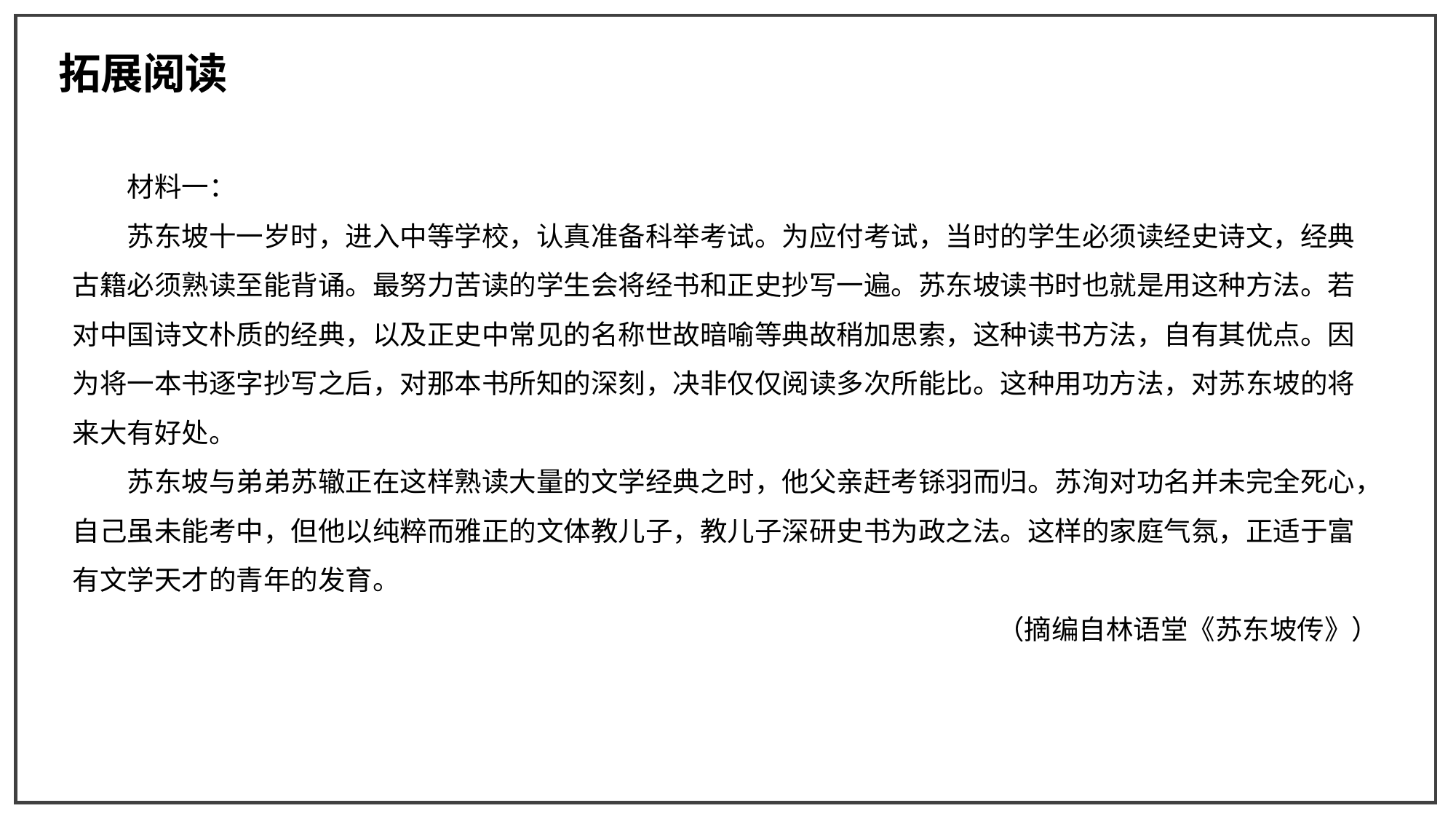

拓展阅读
材料一：
苏东坡十一岁时，进入中等学校，认真准备科举考试。为应付考试，当时的学生必须读经史诗文，经典古籍必须熟读至能背诵。最努力苦读的学生会将经书和正史抄写一遍。苏东坡读书时也就是用这种方法。若对中国诗文朴质的经典，以及正史中常见的名称世故暗喻等典故稍加思索，这种读书方法，自有其优点。因为将一本书逐字抄写之后，对那本书所知的深刻，决非仅仅阅读多次所能比。这种用功方法，对苏东坡的将来大有好处。
苏东坡与弟弟苏辙正在这样熟读大量的文学经典之时，他父亲赶考铩羽而归。苏洵对功名并未完全死心，自己虽未能考中，但他以纯粹而雅正的文体教儿子，教儿子深研史书为政之法。这样的家庭气氛，正适于富有文学天才的青年的发育。
（摘编自林语堂《苏东坡传》）